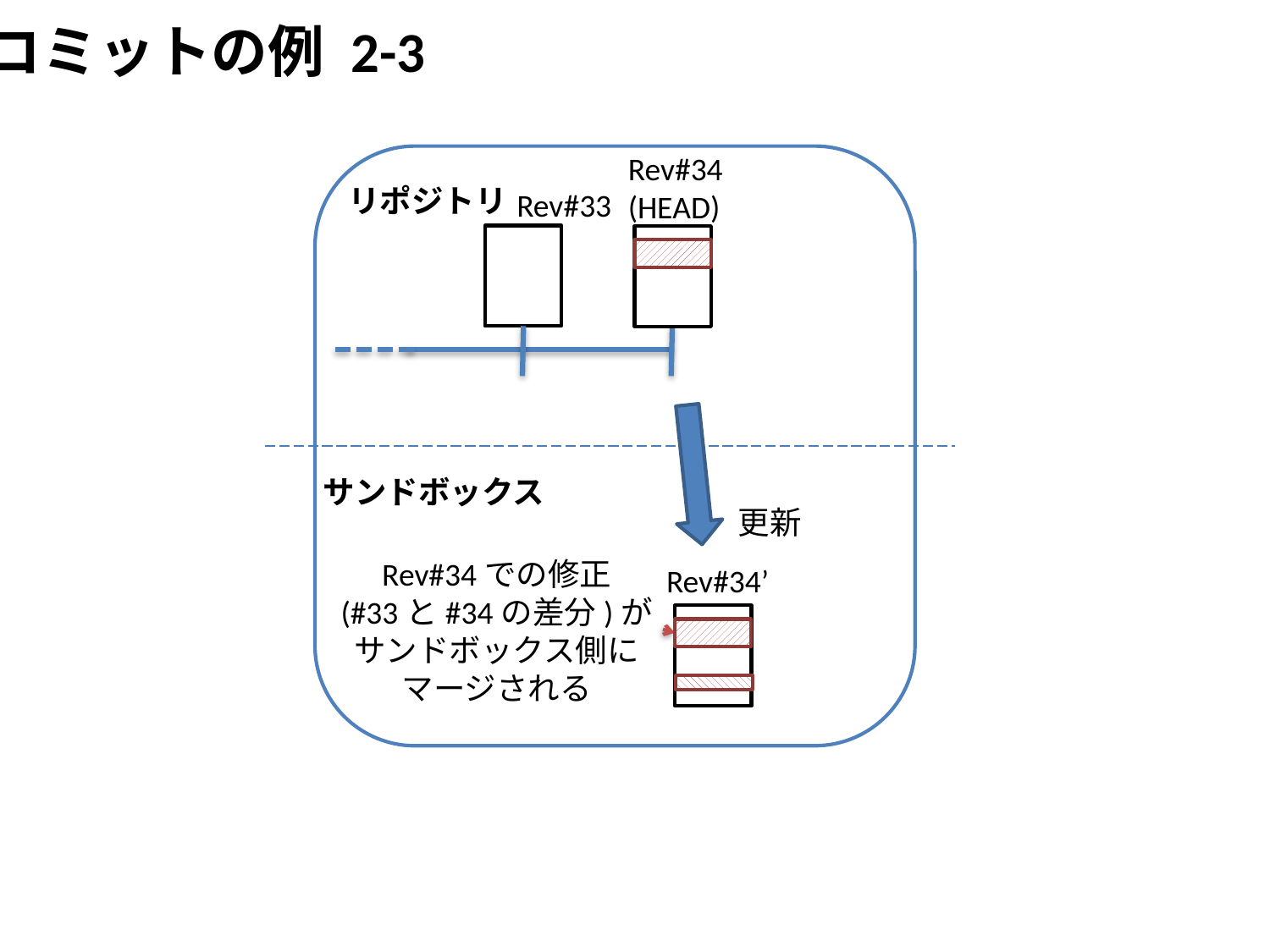

コミットの例 2-3
Rev#34
(HEAD)

リポジトリ
Rev#33

サンドボックス
更新
Rev#34での修正
(#33と#34の差分)が
サンドボックス側に
マージされる
Rev#34’